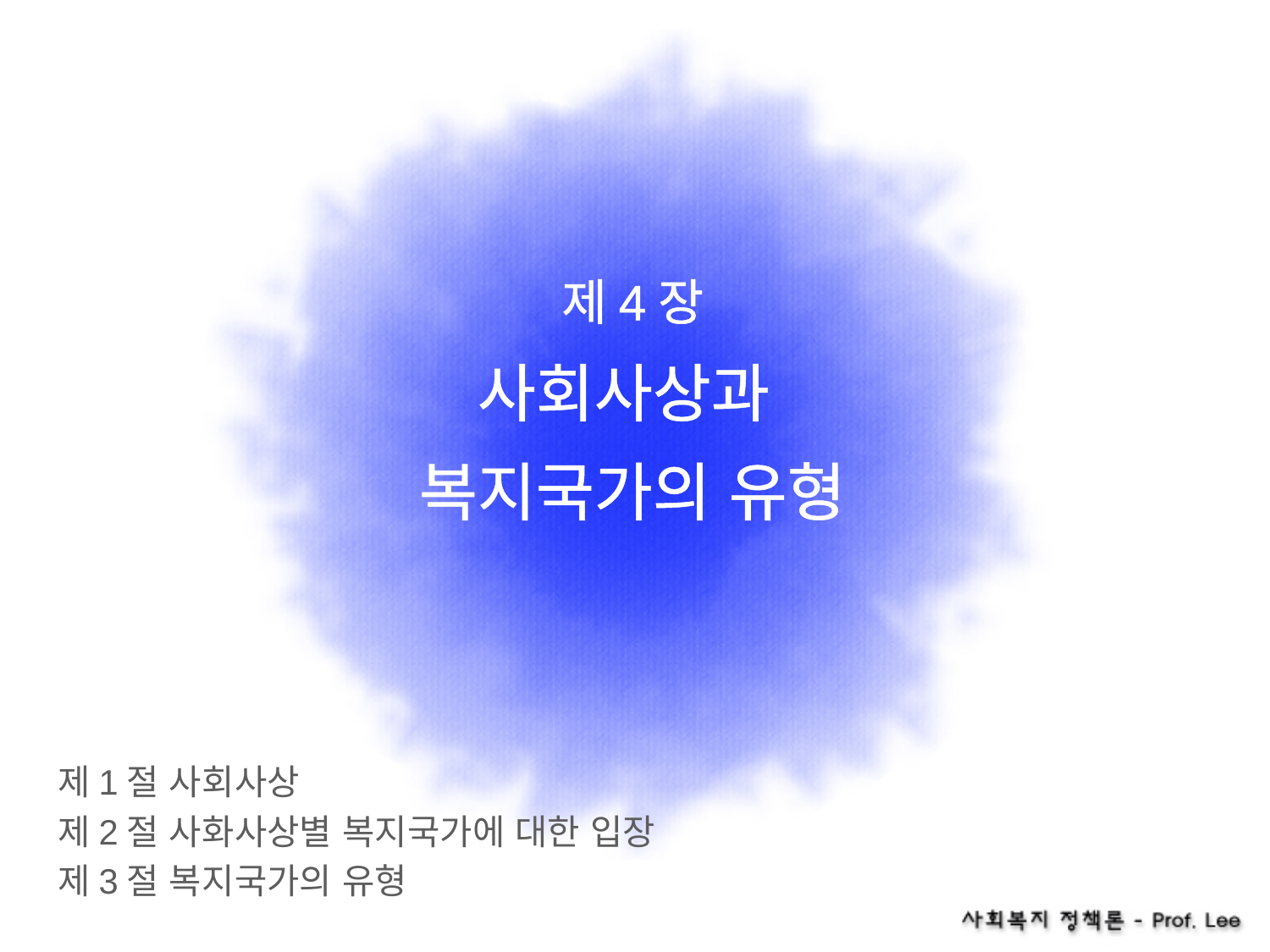

# 제4장 사회사상과 복지국가의 유형
제1절 사회사상
제2절 사화사상별 복지국가에 대한 입장
제3절 복지국가의 유형